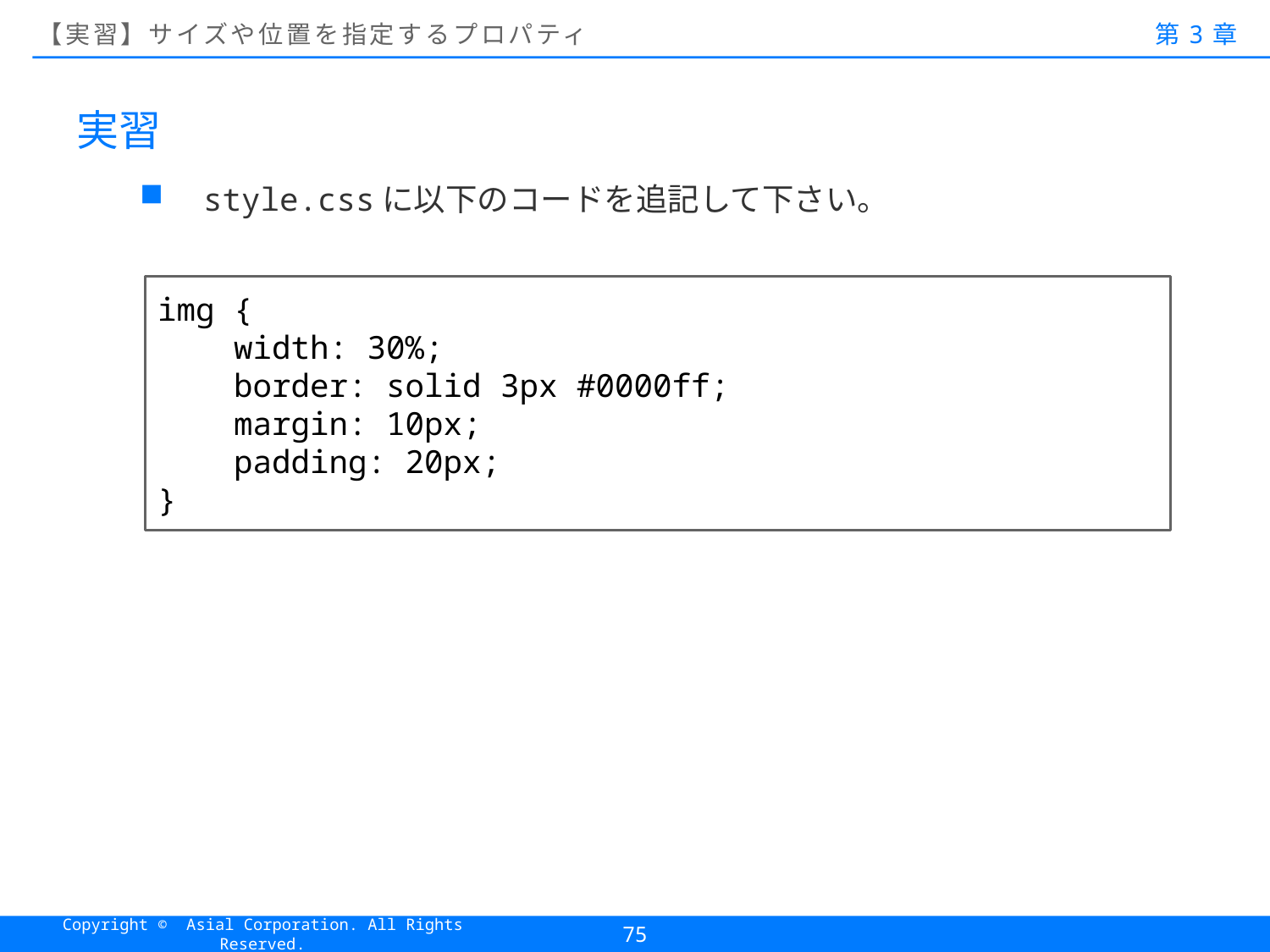

# 【実習】サイズや位置を指定するプロパティ
第3章
実習
style.cssに以下のコードを追記して下さい。
img {
    width: 30%;
    border: solid 3px #0000ff;
    margin: 10px;
    padding: 20px;
}
75